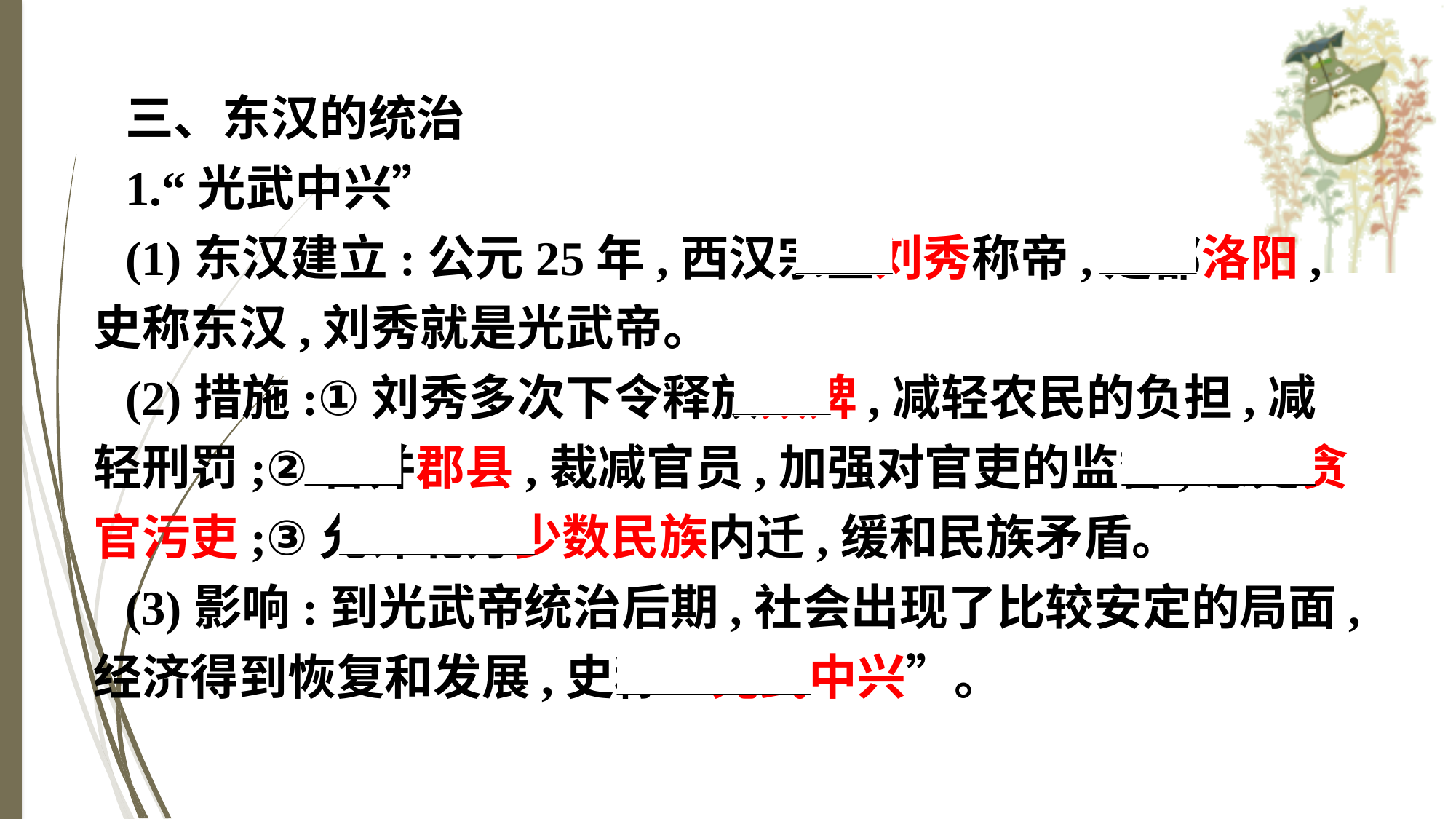

三、东汉的统治
1.“光武中兴”
(1)东汉建立:公元25年,西汉宗室刘秀称帝,定都洛阳,史称东汉,刘秀就是光武帝。
(2)措施:①刘秀多次下令释放奴婢,减轻农民的负担,减轻刑罚;②合并郡县,裁减官员,加强对官吏的监督,惩处贪官污吏;③允许北方少数民族内迁,缓和民族矛盾。
(3)影响:到光武帝统治后期,社会出现了比较安定的局面,经济得到恢复和发展,史称“光武中兴”。